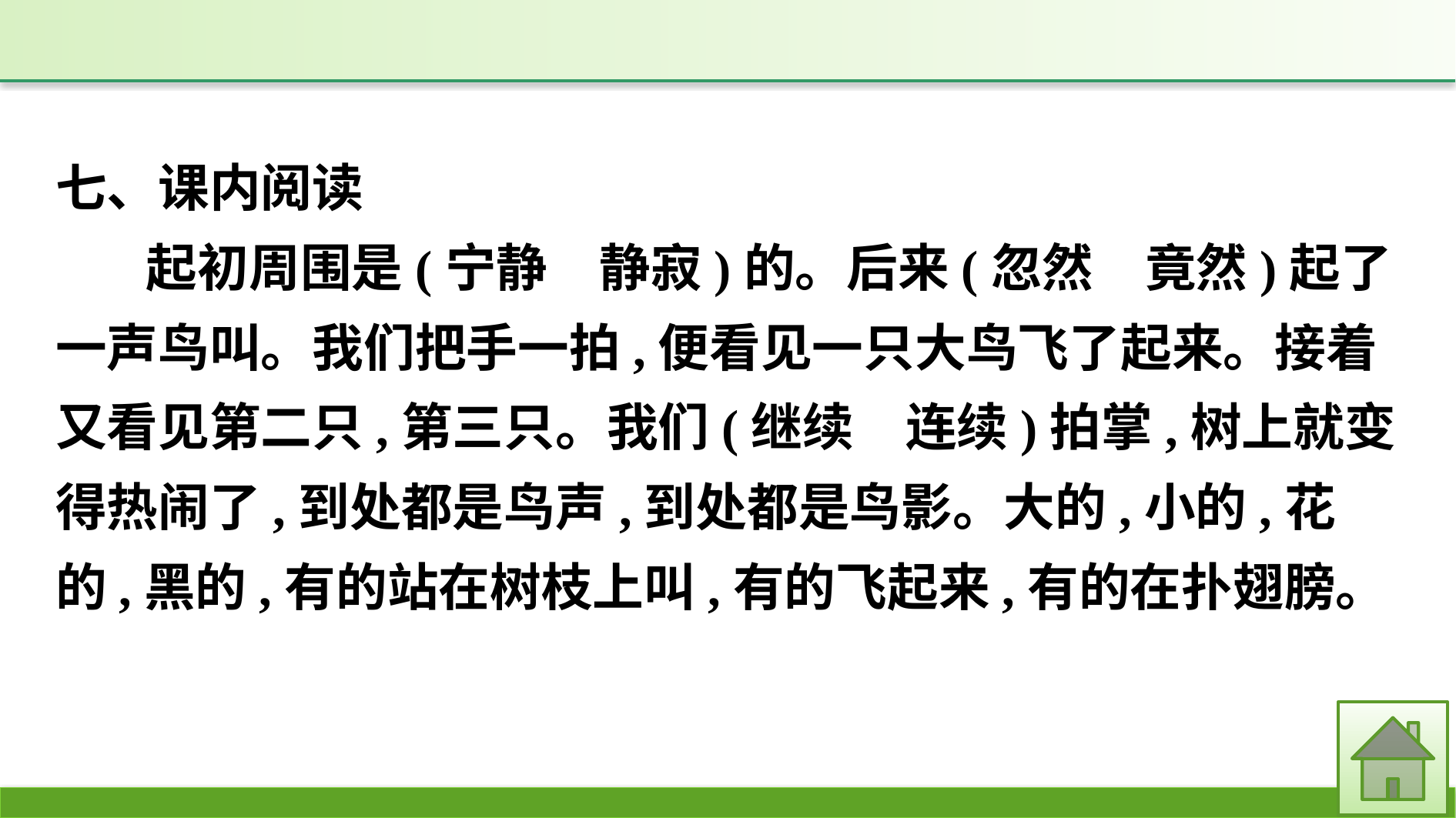

七、课内阅读
起初周围是(宁静　静寂)的。后来(忽然　竟然)起了一声鸟叫。我们把手一拍,便看见一只大鸟飞了起来。接着又看见第二只,第三只。我们(继续　连续)拍掌,树上就变得热闹了,到处都是鸟声,到处都是鸟影。大的,小的,花的,黑的,有的站在树枝上叫,有的飞起来,有的在扑翅膀。